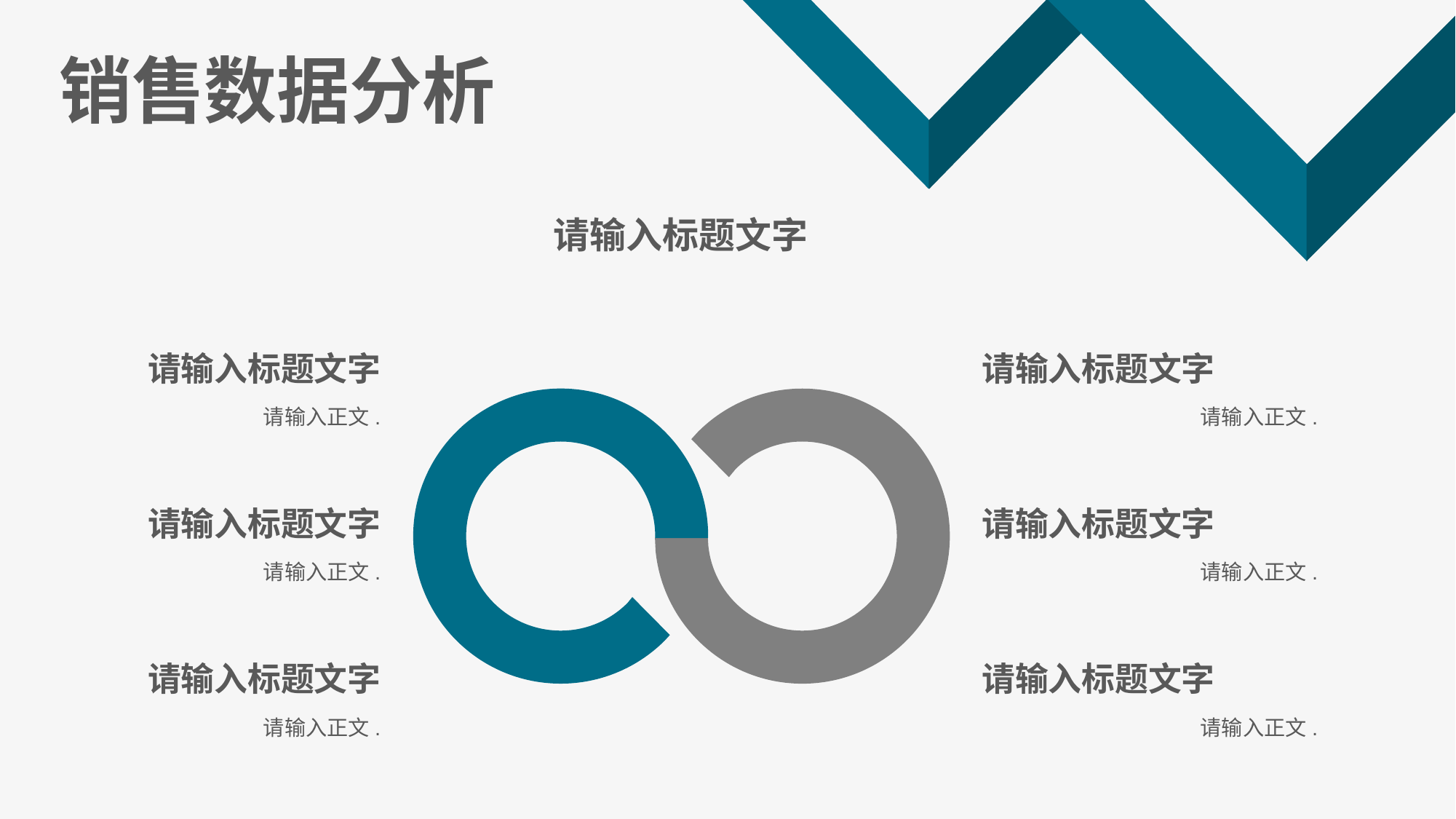

# 销售数据分析
请输入标题文字
请输入标题文字
请输入正文.
请输入标题文字
请输入正文.

请输入标题文字
请输入正文.
请输入标题文字
请输入正文.
请输入标题文字
请输入正文.
请输入标题文字
请输入正文.